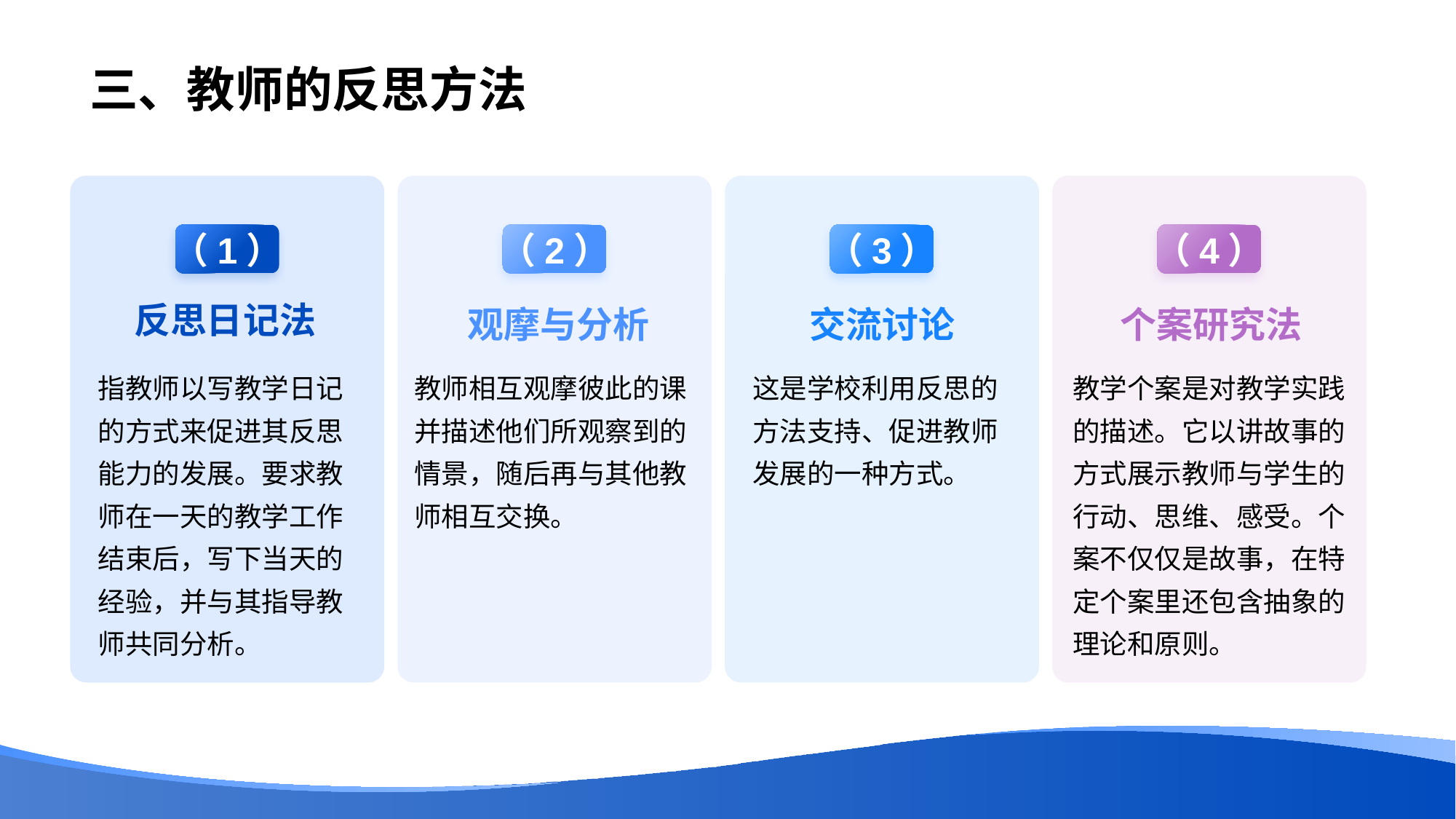

# 三、教师的反思方法

（1）
反思日记法
指教师以写教学日记的方式来促进其反思能力的发展。要求教师在一天的教学工作结束后，写下当天的经验，并与其指导教师共同分析。

（2）
观摩与分析
教师相互观摩彼此的课并描述他们所观察到的情景，随后再与其他教师相互交换。

（3）
交流讨论
这是学校利用反思的方法支持、促进教师发展的一种方式。

（4）
个案研究法
教学个案是对教学实践的描述。它以讲故事的方式展示教师与学生的行动、思维、感受。个案不仅仅是故事，在特定个案里还包含抽象的理论和原则。